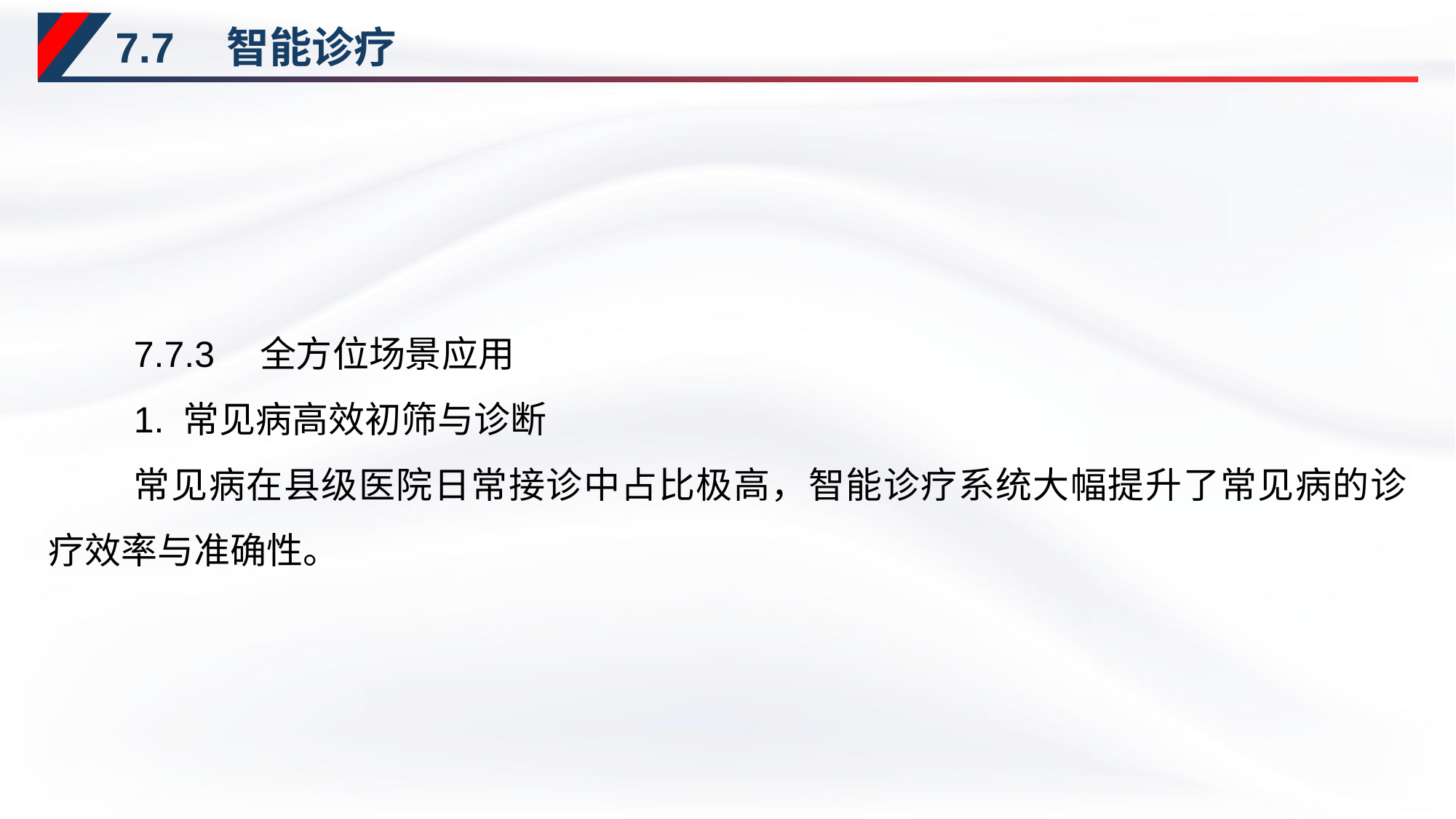

# 7.7　智能诊疗
7.7.3　全方位场景应用
1. 常见病高效初筛与诊断
常见病在县级医院日常接诊中占比极高，智能诊疗系统大幅提升了常见病的诊疗效率与准确性。